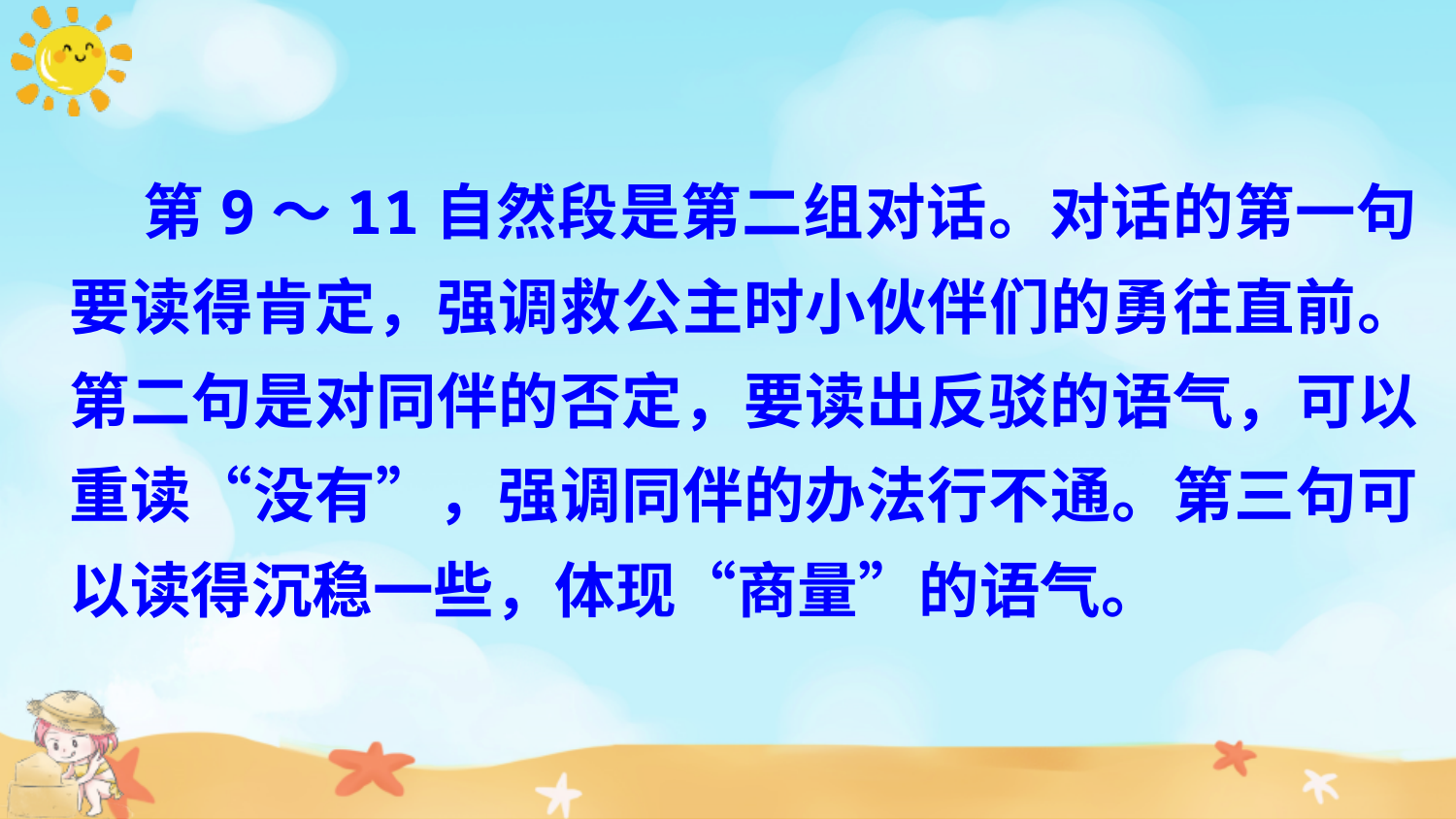

第9～11自然段是第二组对话。对话的第一句要读得肯定，强调救公主时小伙伴们的勇往直前。第二句是对同伴的否定，要读出反驳的语气，可以重读“没有”，强调同伴的办法行不通。第三句可以读得沉稳一些，体现“商量”的语气。